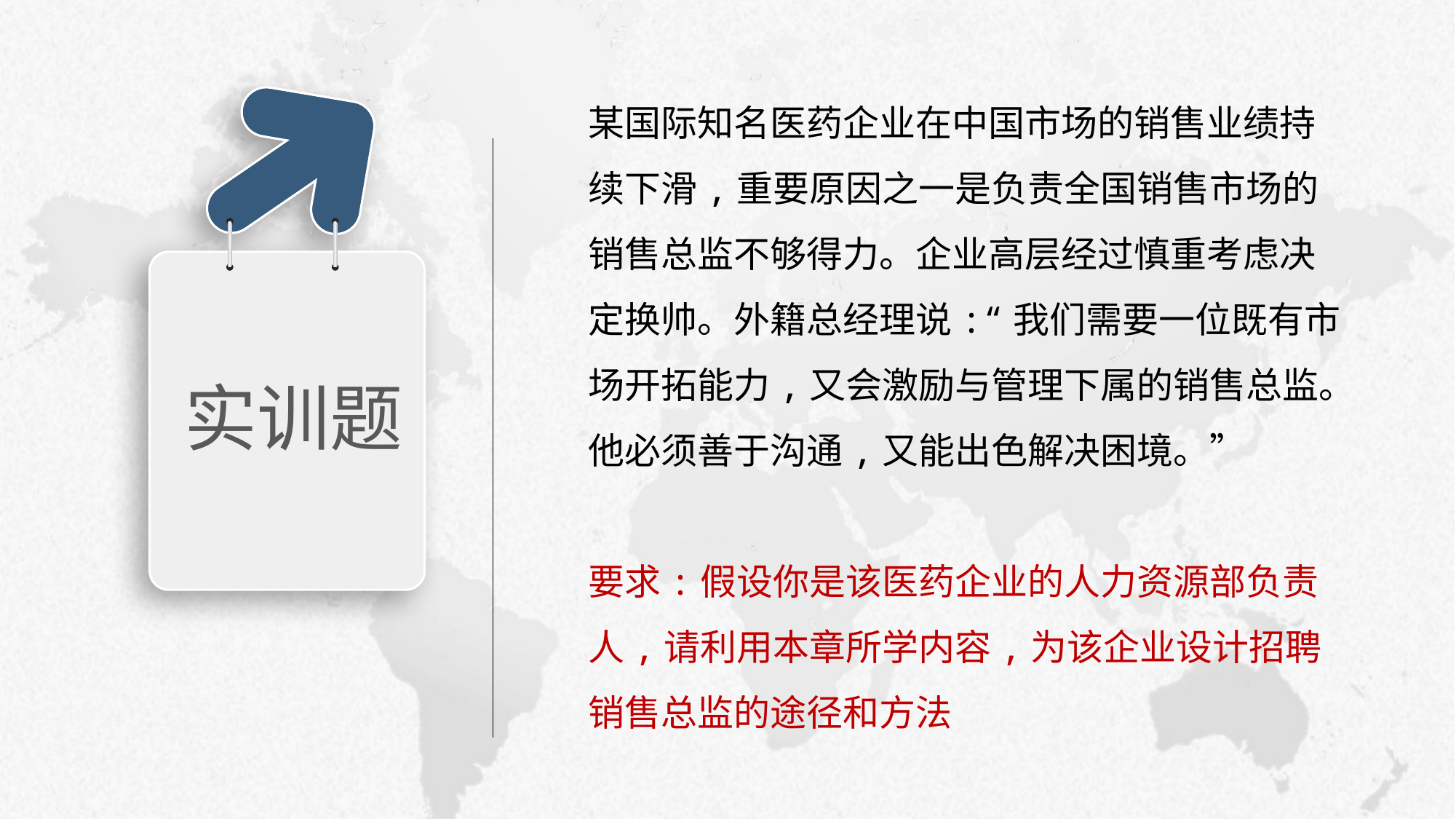

某国际知名医药企业在中国市场的销售业绩持续下滑,重要原因之一是负责全国销售市场的销售总监不够得力。企业高层经过慎重考虑决定换帅。外籍总经理说:“我们需要一位既有市场开拓能力,又会激励与管理下属的销售总监。他必须善于沟通,又能出色解决困境。”

要求:假设你是该医药企业的人力资源部负责人,请利用本章所学内容,为该企业设计招聘销售总监的途径和方法

实训题